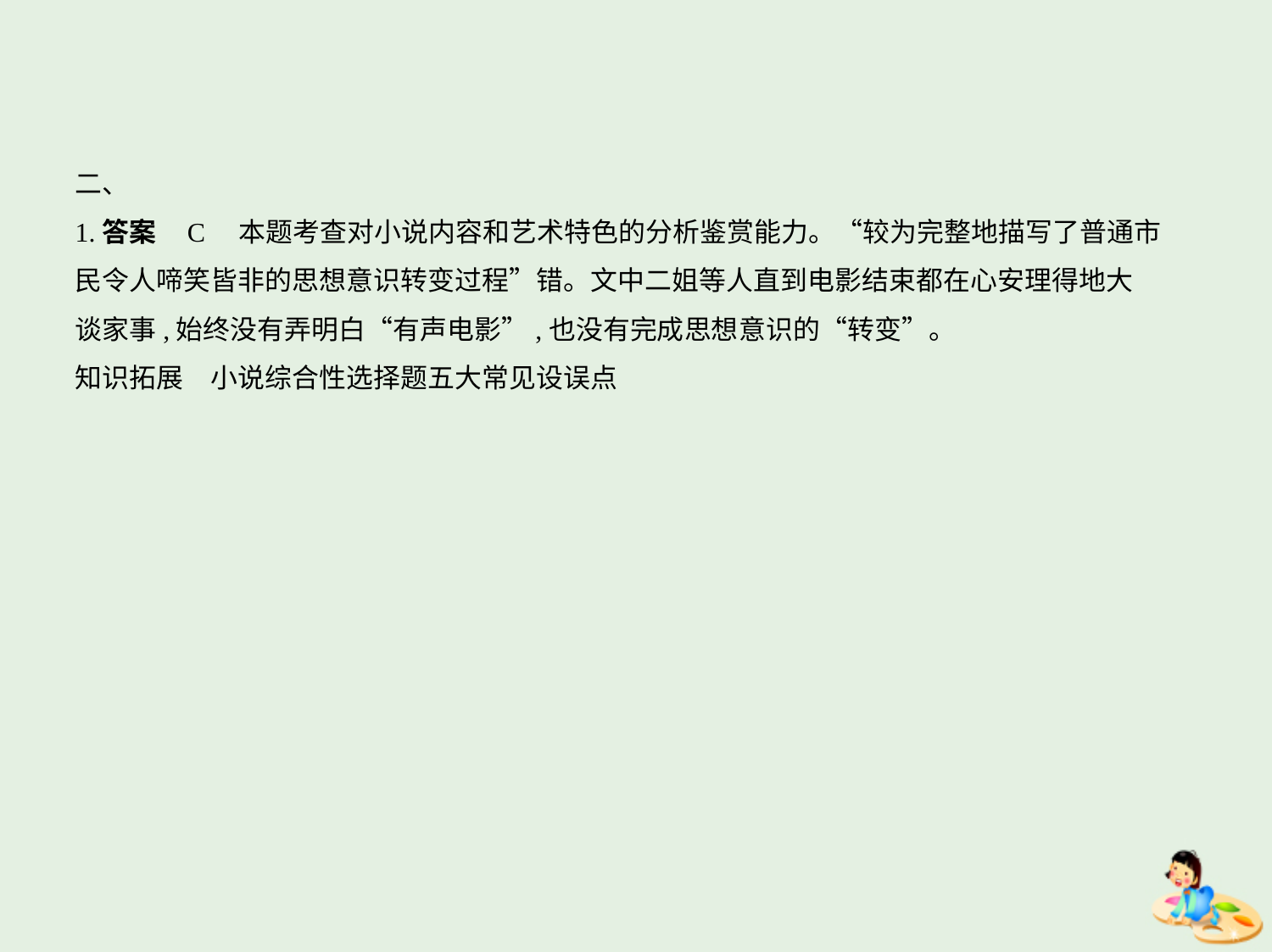

二、
1.答案    C　本题考查对小说内容和艺术特色的分析鉴赏能力。“较为完整地描写了普通市
民令人啼笑皆非的思想意识转变过程”错。文中二姐等人直到电影结束都在心安理得地大
谈家事,始终没有弄明白“有声电影”,也没有完成思想意识的“转变”。
知识拓展　小说综合性选择题五大常见设误点